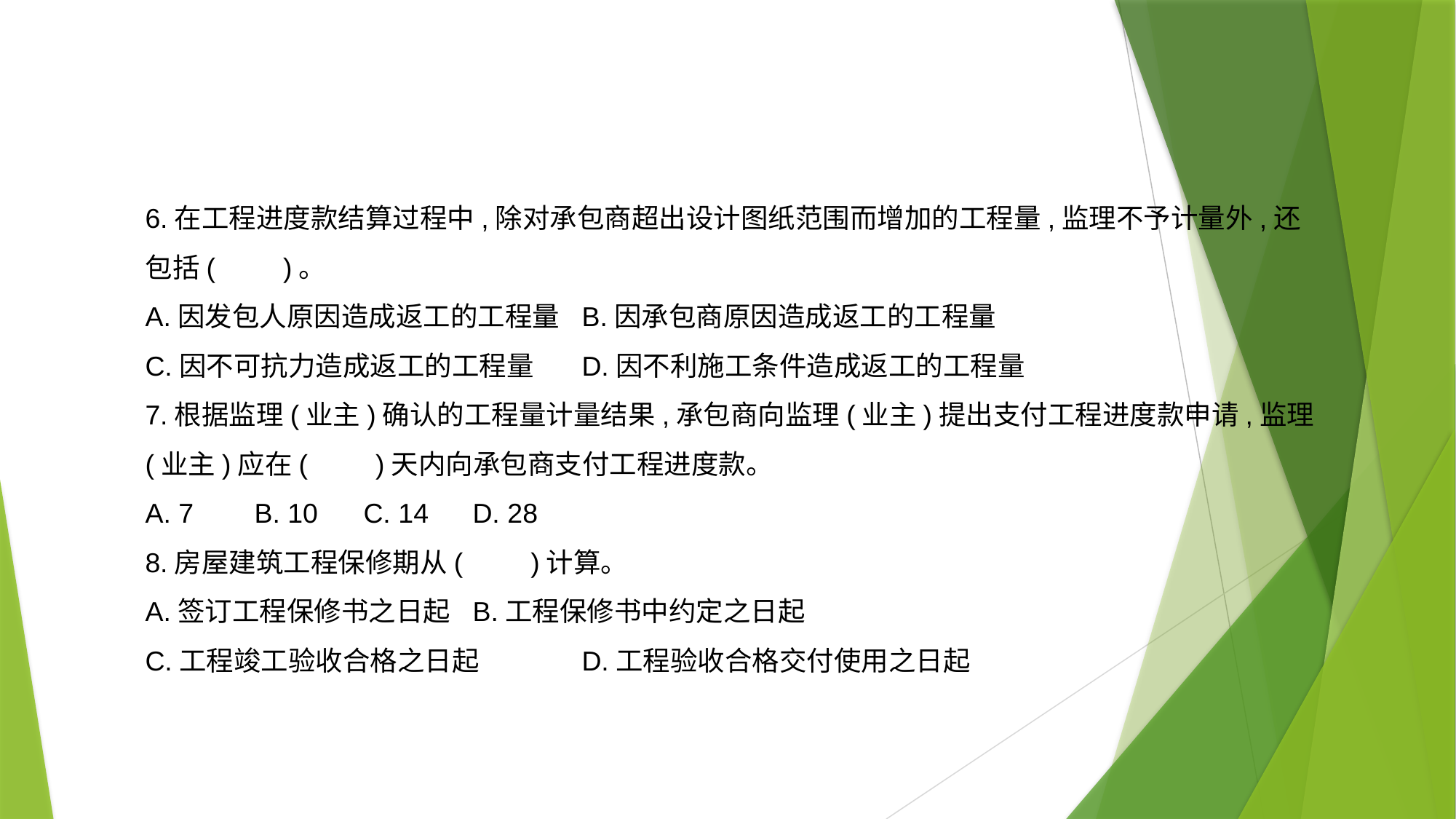

6.在工程进度款结算过程中,除对承包商超出设计图纸范围而增加的工程量,监理不予计量外,还包括(　　)。
A.因发包人原因造成返工的工程量	B.因承包商原因造成返工的工程量
C.因不可抗力造成返工的工程量	D.因不利施工条件造成返工的工程量
7.根据监理(业主)确认的工程量计量结果,承包商向监理(业主)提出支付工程进度款申请,监理(业主)应在(　　)天内向承包商支付工程进度款。
A. 7	B. 10	C. 14	D. 28
8.房屋建筑工程保修期从(　　)计算。
A.签订工程保修书之日起	B.工程保修书中约定之日起
C.工程竣工验收合格之日起	D.工程验收合格交付使用之日起